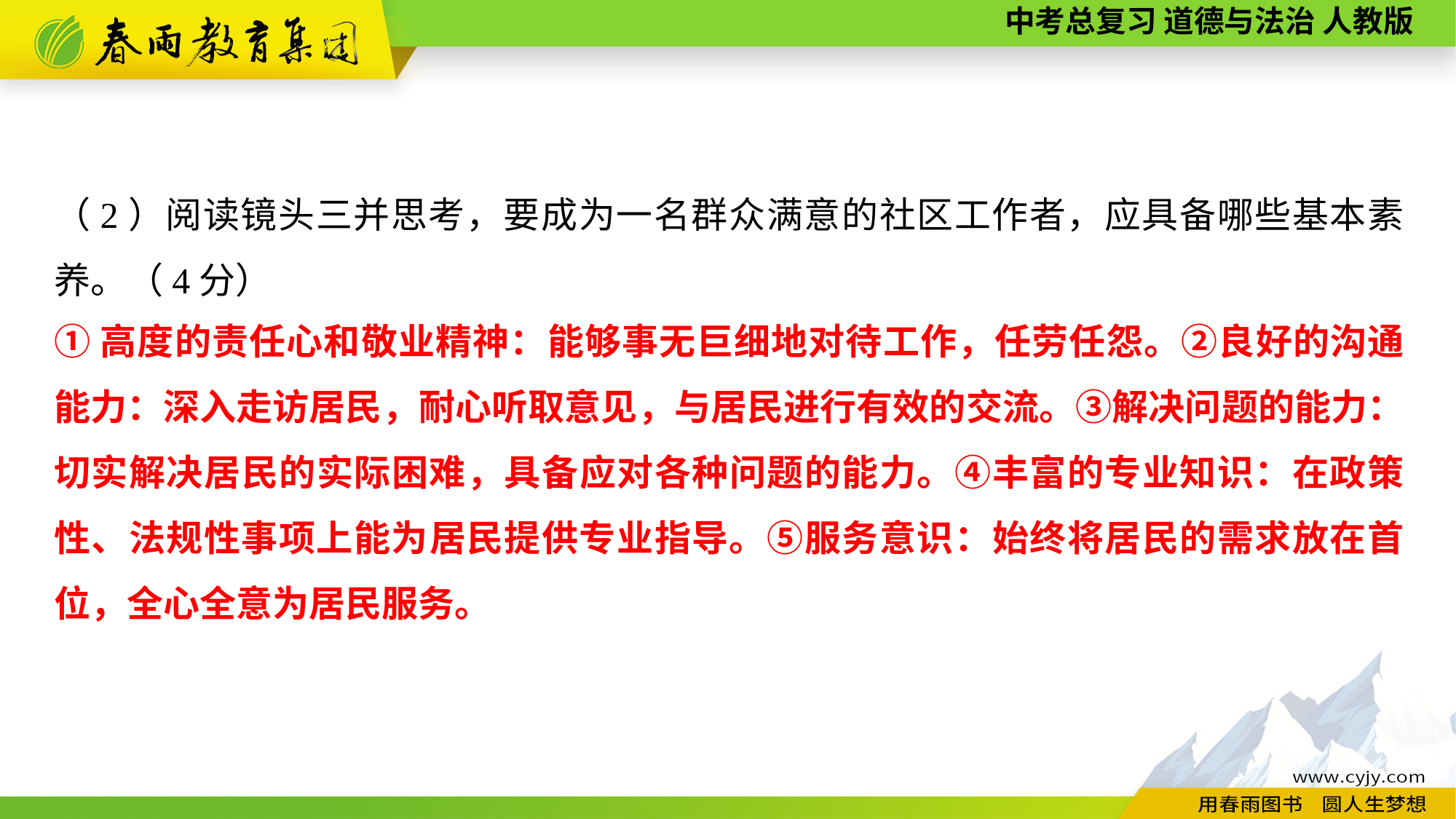

（2）阅读镜头三并思考，要成为一名群众满意的社区工作者，应具备哪些基本素养。（4分）
①高度的责任心和敬业精神：能够事无巨细地对待工作，任劳任怨。②良好的沟通能力：深入走访居民，耐心听取意见，与居民进行有效的交流。③解决问题的能力：切实解决居民的实际困难，具备应对各种问题的能力。④丰富的专业知识：在政策性、法规性事项上能为居民提供专业指导。⑤服务意识：始终将居民的需求放在首位，全心全意为居民服务。